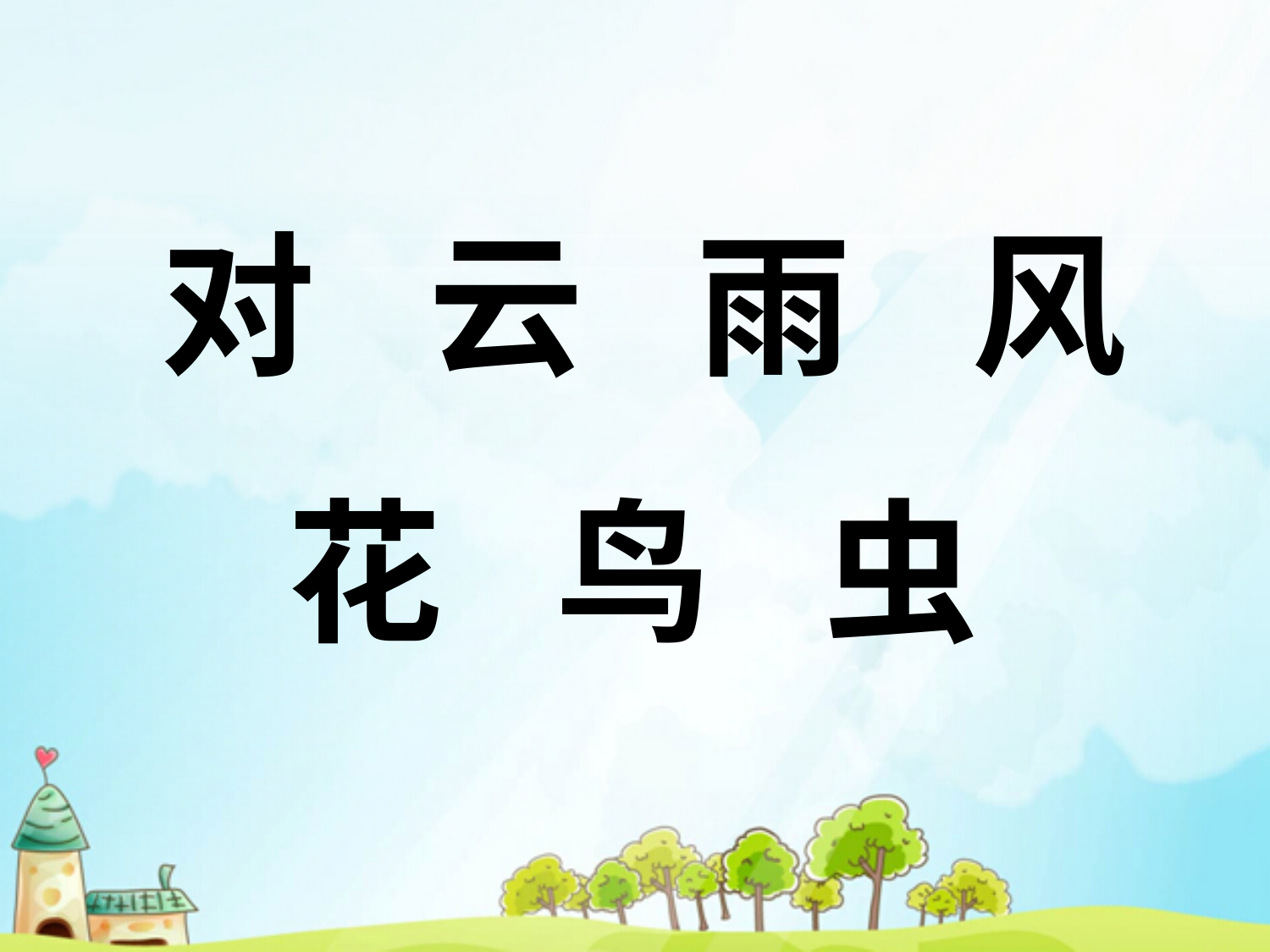

对
云
雨
风
花
鸟
虫